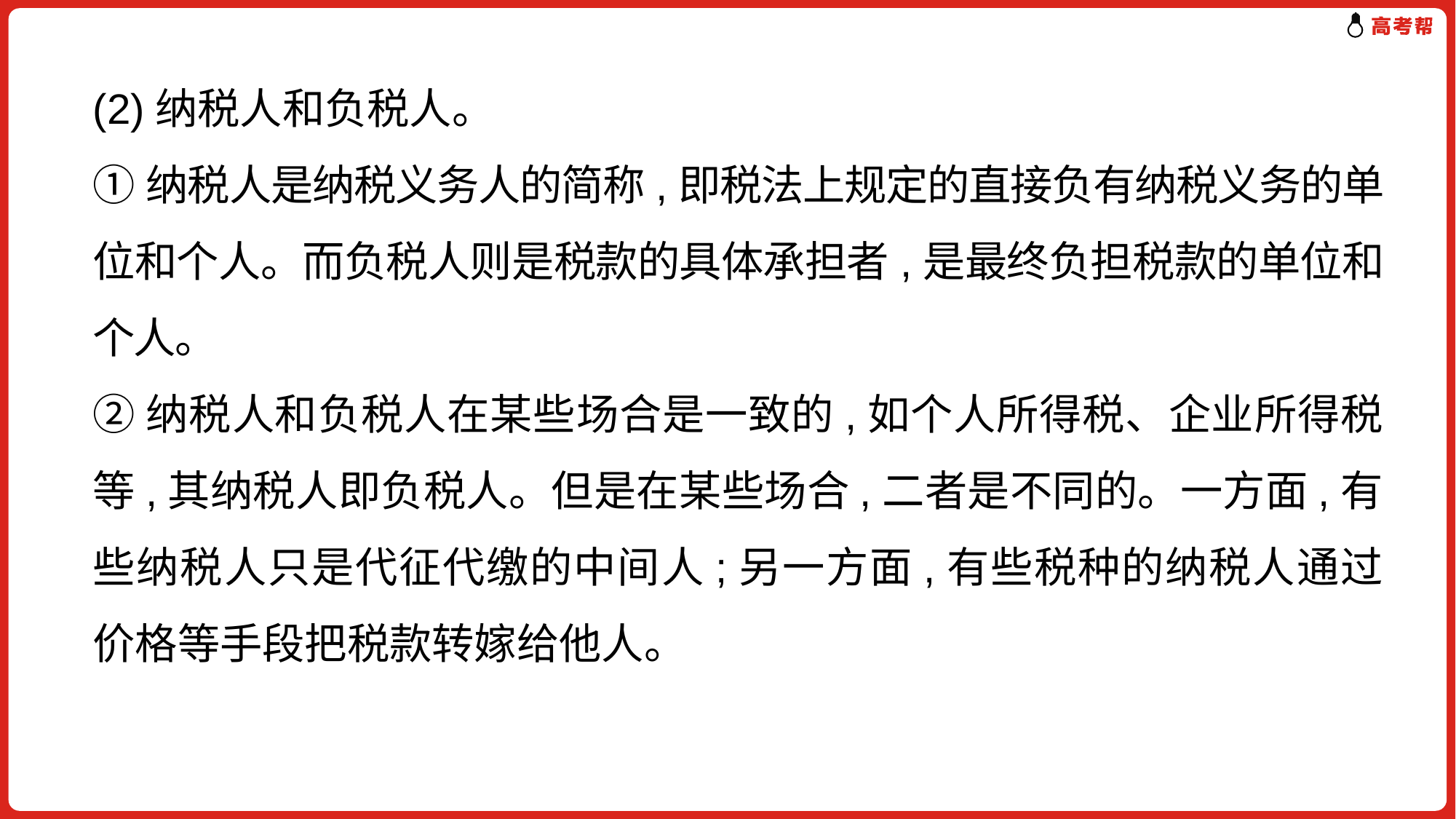

(2)纳税人和负税人。
①纳税人是纳税义务人的简称,即税法上规定的直接负有纳税义务的单位和个人。而负税人则是税款的具体承担者,是最终负担税款的单位和个人。
②纳税人和负税人在某些场合是一致的,如个人所得税、企业所得税等,其纳税人即负税人。但是在某些场合,二者是不同的。一方面,有些纳税人只是代征代缴的中间人;另一方面,有些税种的纳税人通过价格等手段把税款转嫁给他人。